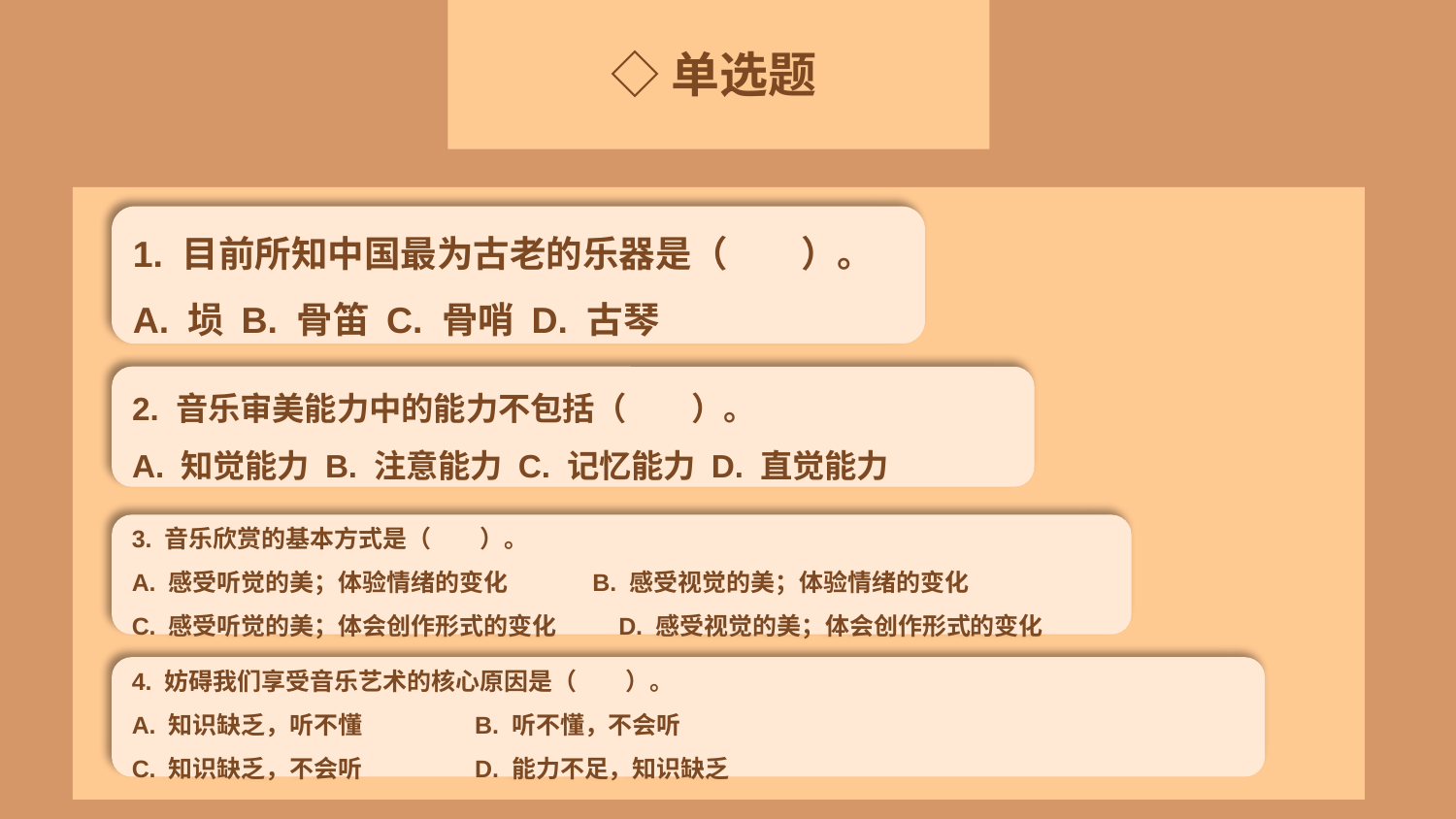

◇单选题

1. 目前所知中国最为古老的乐器是（　　）。
A. 埙 B. 骨笛 C. 骨哨 D. 古琴
2. 音乐审美能力中的能力不包括（　　）。
A. 知觉能力 B. 注意能力 C. 记忆能力 D. 直觉能力
3. 音乐欣赏的基本方式是（　　）。
A. 感受听觉的美；体验情绪的变化              B. 感受视觉的美；体验情绪的变化
C. 感受听觉的美；体会创作形式的变化          D. 感受视觉的美；体会创作形式的变化
4. 妨碍我们享受音乐艺术的核心原因是（　　）。
A. 知识缺乏，听不懂                   B. 听不懂，不会听
C. 知识缺乏，不会听                   D. 能力不足，知识缺乏